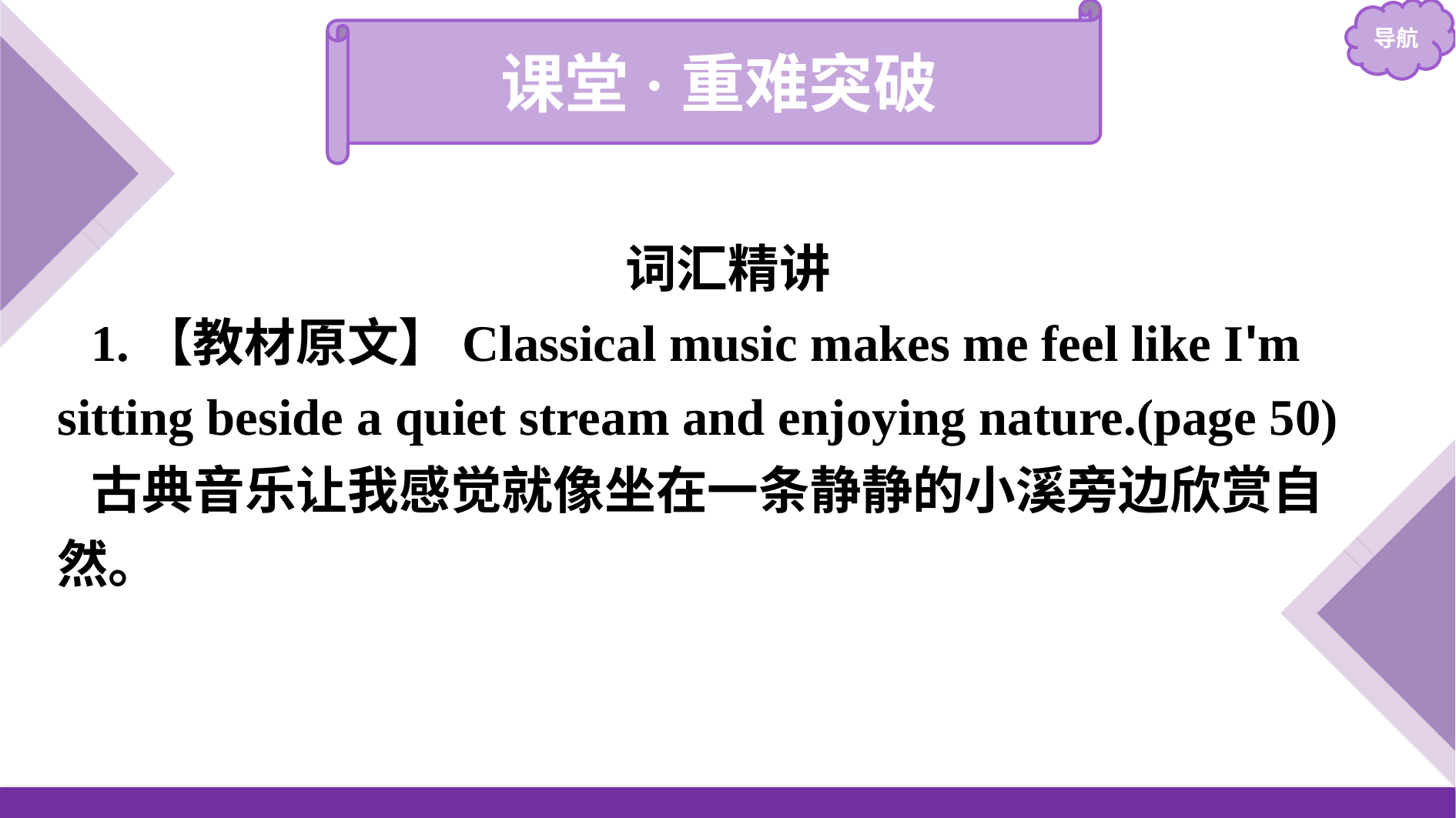

课堂·重难突破
词汇精讲
1.【教材原文】Classical music makes me feel like I'm sitting beside a quiet stream and enjoying nature.(page 50)
古典音乐让我感觉就像坐在一条静静的小溪旁边欣赏自然。